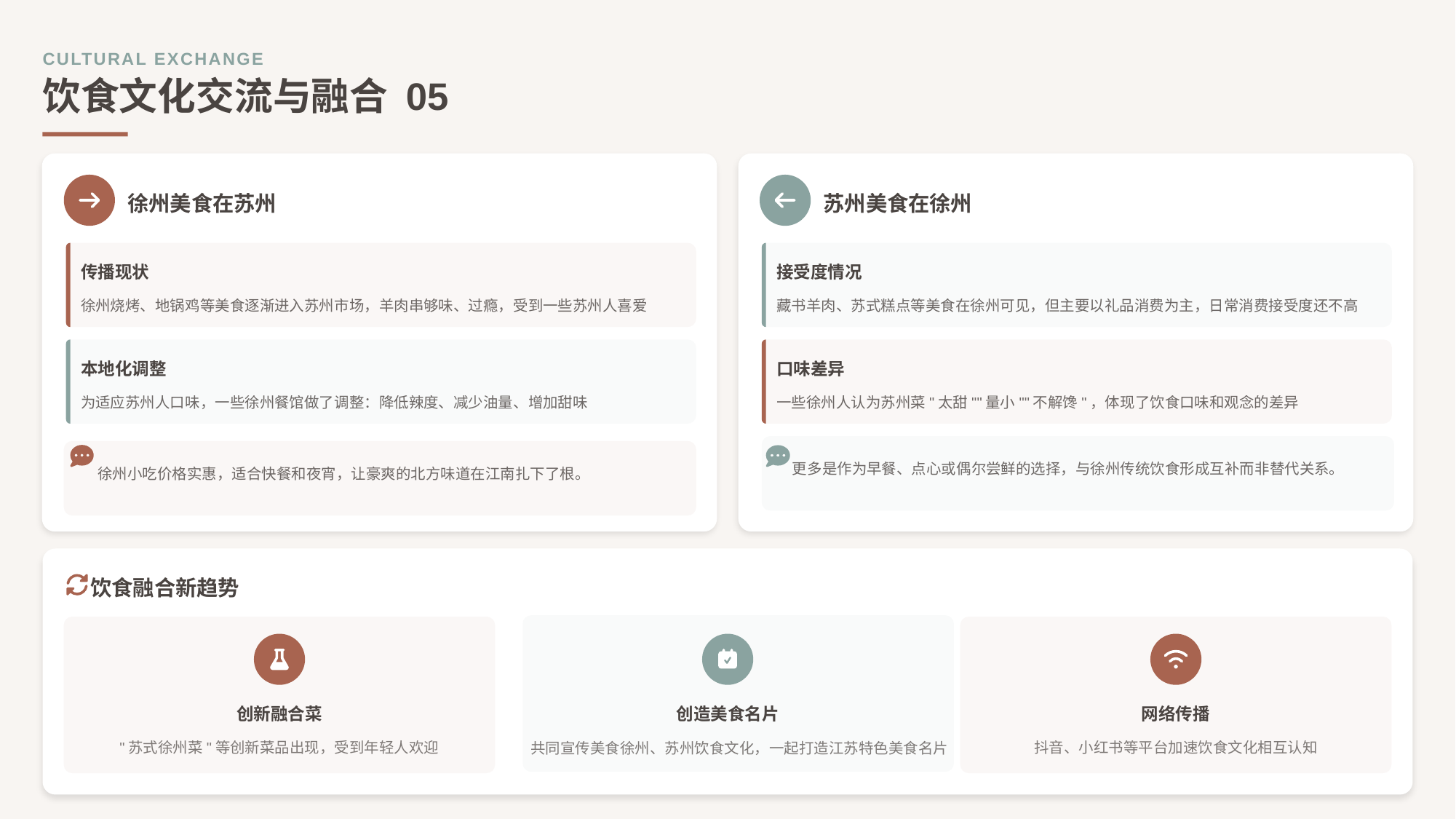

CULTURAL EXCHANGE
饮食文化交流与融合 05

徐州美食在苏州
苏州美食在徐州

传播现状
接受度情况
徐州烧烤、地锅鸡等美食逐渐进入苏州市场，羊肉串够味、过瘾，受到一些苏州人喜爱
藏书羊肉、苏式糕点等美食在徐州可见，但主要以礼品消费为主，日常消费接受度还不高

本地化调整
口味差异
为适应苏州人口味，一些徐州餐馆做了调整：降低辣度、减少油量、增加甜味
一些徐州人认为苏州菜"太甜""量小""不解馋"，体现了饮食口味和观念的差异

     更多是作为早餐、点心或偶尔尝鲜的选择，与徐州传统饮食形成互补而非替代关系。

      徐州小吃价格实惠，适合快餐和夜宵，让豪爽的北方味道在江南扎下了根。

饮食融合新趋势

创新融合菜
创造美食名片
网络传播
"苏式徐州菜"等创新菜品出现，受到年轻人欢迎
抖音、小红书等平台加速饮食文化相互认知

共同宣传美食徐州、苏州饮食文化，一起打造江苏特色美食名片